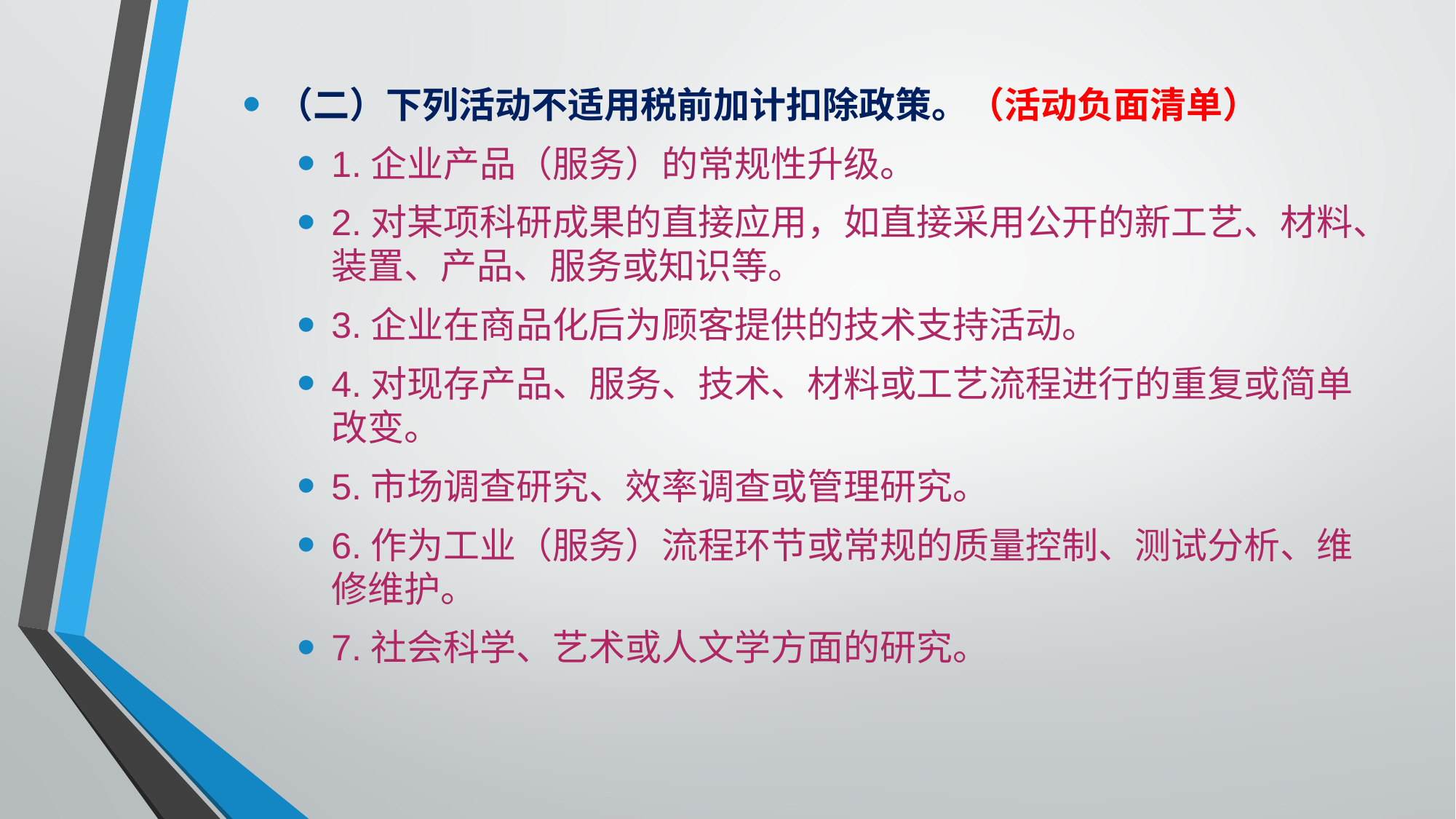

（二）下列活动不适用税前加计扣除政策。（活动负面清单）
1.企业产品（服务）的常规性升级。
2.对某项科研成果的直接应用，如直接采用公开的新工艺、材料、装置、产品、服务或知识等。
3.企业在商品化后为顾客提供的技术支持活动。
4.对现存产品、服务、技术、材料或工艺流程进行的重复或简单改变。
5.市场调查研究、效率调查或管理研究。
6.作为工业（服务）流程环节或常规的质量控制、测试分析、维修维护。
7.社会科学、艺术或人文学方面的研究。